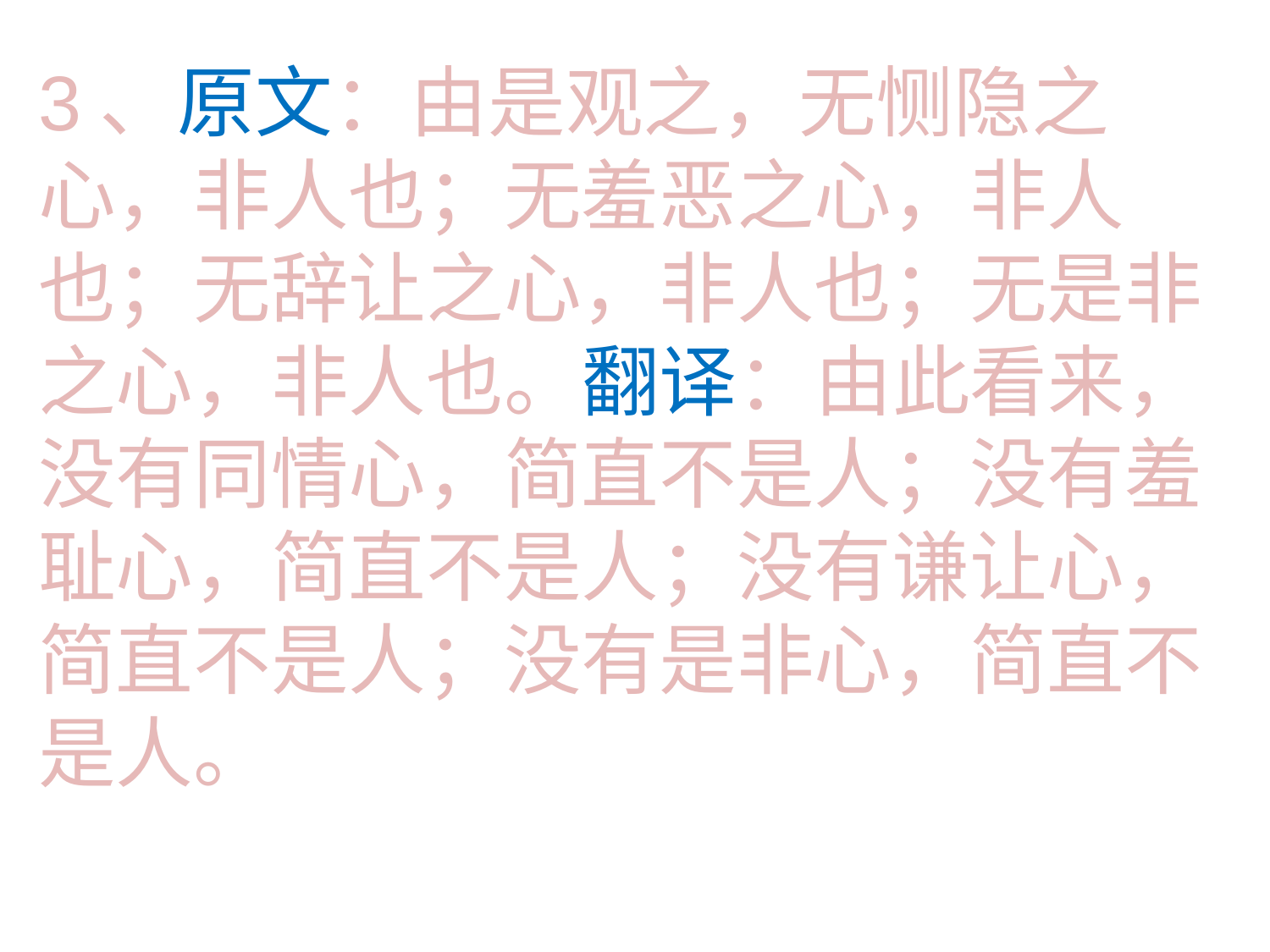

3、原文：由是观之，无恻隐之心，非人也；无羞恶之心，非人也；无辞让之心，非人也；无是非之心，非人也。翻译：由此看来，没有同情心，简直不是人；没有羞耻心，简直不是人；没有谦让心， 简直不是人；没有是非心，简直不是人。